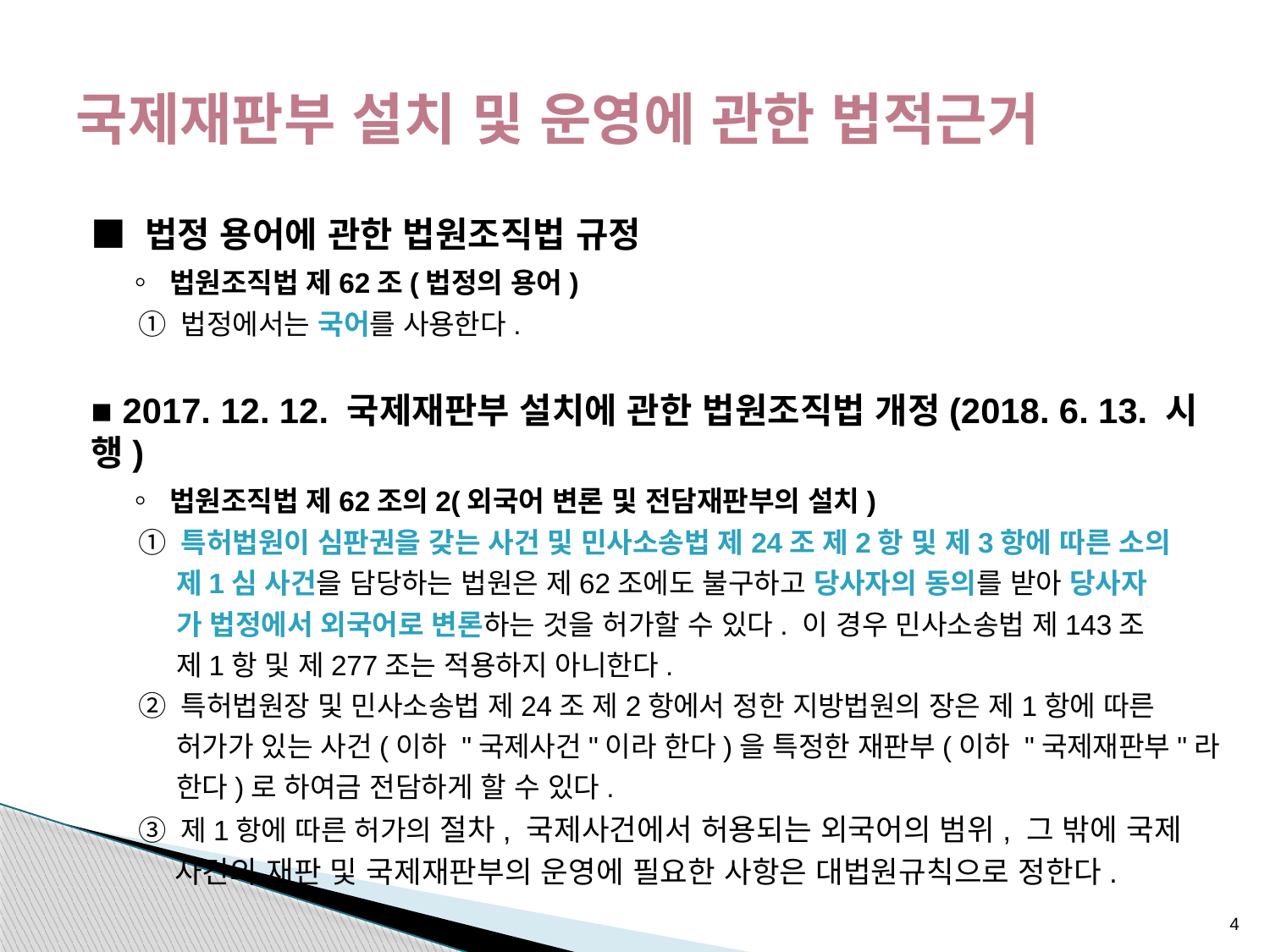

# 국제재판부 설치 및 운영에 관한 법적근거
■ 법정 용어에 관한 법원조직법 규정
    ◦ 법원조직법 제62조(법정의 용어)
      ① 법정에서는 국어를 사용한다.

■ 2017. 12. 12. 국제재판부 설치에 관한 법원조직법 개정(2018. 6. 13. 시행)
    ◦ 법원조직법 제62조의2(외국어 변론 및 전담재판부의 설치)
      ① 특허법원이 심판권을 갖는 사건 및 민사소송법 제24조 제2항 및 제3항에 따른 소의
          제1심 사건을 담당하는 법원은 제62조에도 불구하고 당사자의 동의를 받아 당사자
          가 법정에서 외국어로 변론하는 것을 허가할 수 있다. 이 경우 민사소송법 제143조
          제1항 및 제277조는 적용하지 아니한다.
      ② 특허법원장 및 민사소송법 제24조 제2항에서 정한 지방법원의 장은 제1항에 따른
          허가가 있는 사건(이하 "국제사건"이라 한다)을 특정한 재판부(이하 "국제재판부"라
          한다)로 하여금 전담하게 할 수 있다.
      ③ 제1항에 따른 허가의 절차, 국제사건에서 허용되는 외국어의 범위, 그 밖에 국제
         사건의 재판 및 국제재판부의 운영에 필요한 사항은 대법원규칙으로 정한다.

4